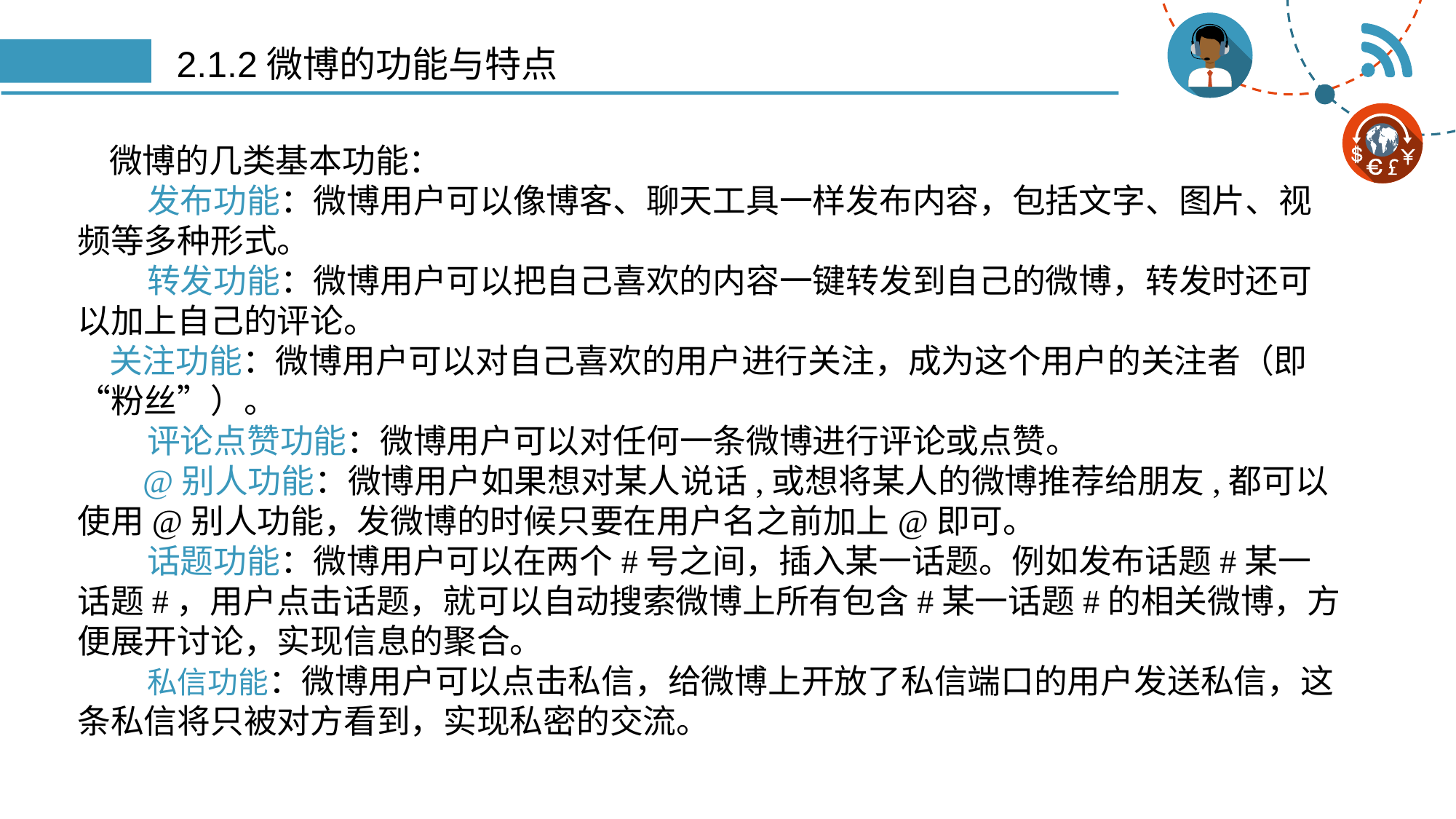

# 2.1.2微博的功能与特点
微博的几类基本功能：
    发布功能：微博用户可以像博客、聊天工具一样发布内容，包括文字、图片、视频等多种形式。
    转发功能：微博用户可以把自己喜欢的内容一键转发到自己的微博，转发时还可以加上自己的评论。
关注功能：微博用户可以对自己喜欢的用户进行关注，成为这个用户的关注者（即“粉丝”）。
    评论点赞功能：微博用户可以对任何一条微博进行评论或点赞。
    @别人功能：微博用户如果想对某人说话,或想将某人的微博推荐给朋友,都可以使用@别人功能，发微博的时候只要在用户名之前加上@即可。
    话题功能：微博用户可以在两个#号之间，插入某一话题。例如发布话题#某一话题#，用户点击话题，就可以自动搜索微博上所有包含#某一话题#的相关微博，方便展开讨论，实现信息的聚合。
    私信功能：微博用户可以点击私信，给微博上开放了私信端口的用户发送私信，这条私信将只被对方看到，实现私密的交流。